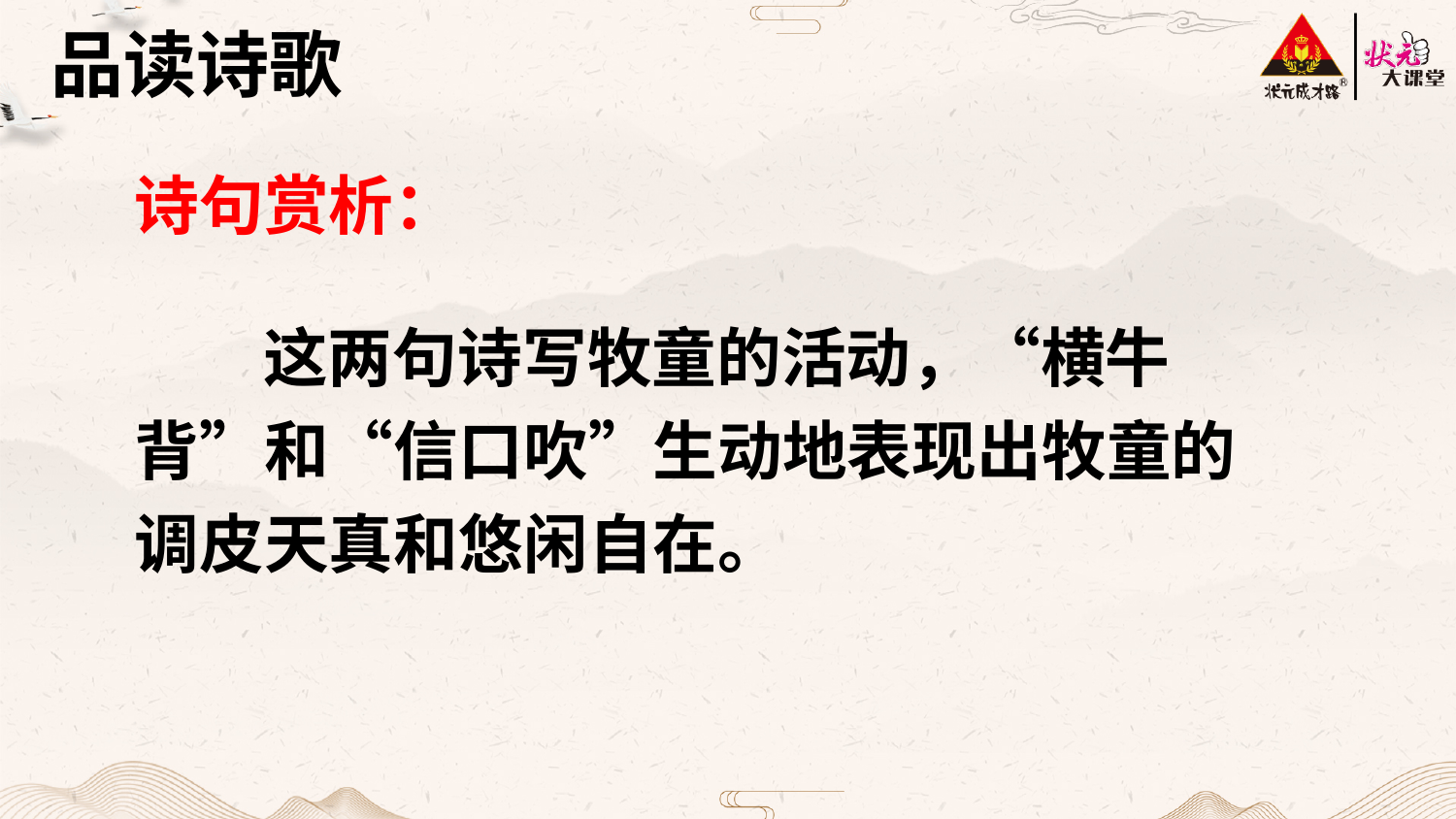

品读诗歌
诗句赏析：
这两句诗写牧童的活动，“横牛背”和“信口吹”生动地表现出牧童的调皮天真和悠闲自在。